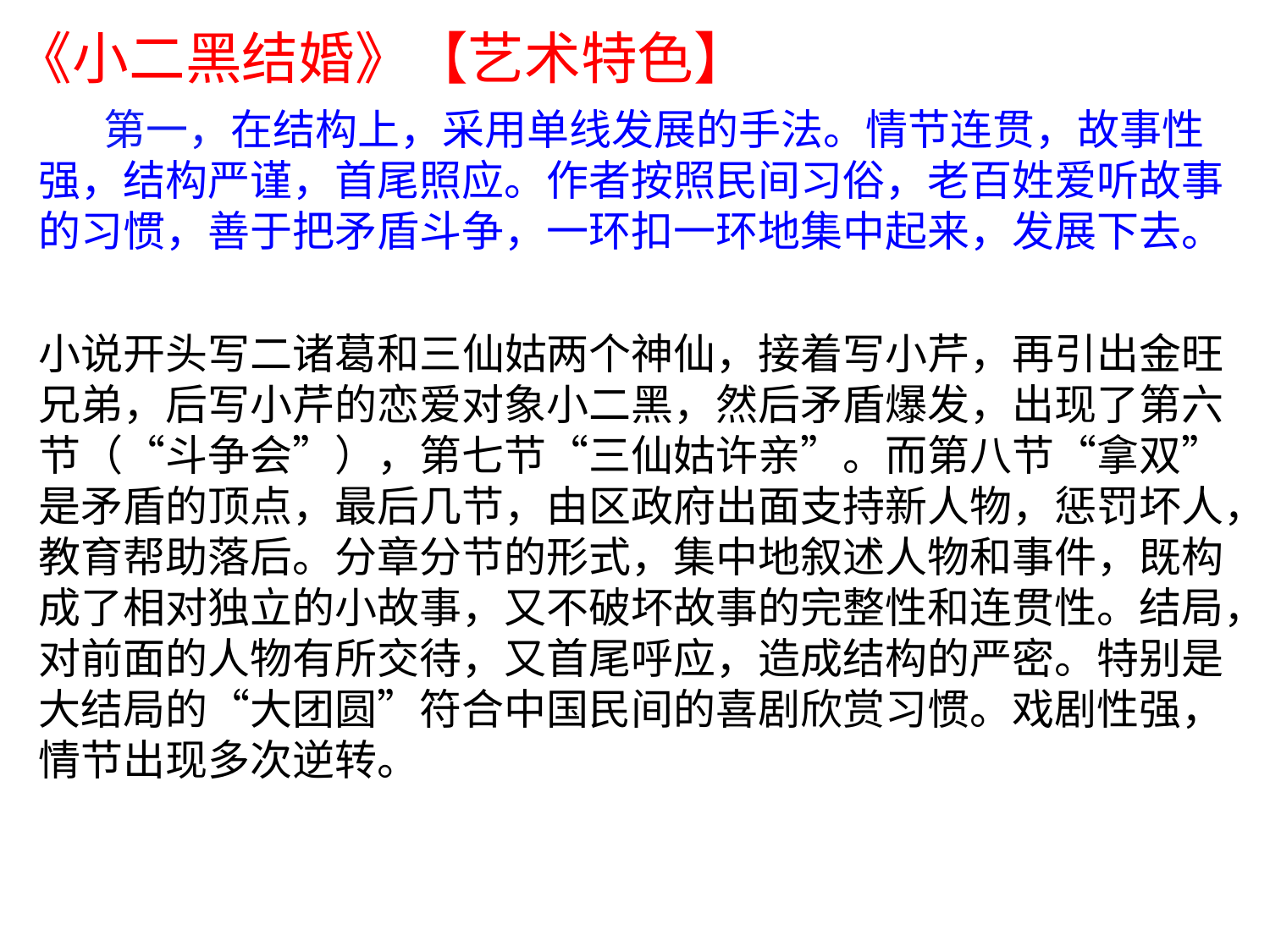

《小二黑结婚》【艺术特色】
        第一，在结构上，采用单线发展的手法。情节连贯，故事性强，结构严谨，首尾照应。作者按照民间习俗，老百姓爱听故事的习惯，善于把矛盾斗争，一环扣一环地集中起来，发展下去。
小说开头写二诸葛和三仙姑两个神仙，接着写小芹，再引出金旺兄弟，后写小芹的恋爱对象小二黑，然后矛盾爆发，出现了第六节（“斗争会”），第七节“三仙姑许亲”。而第八节“拿双”是矛盾的顶点，最后几节，由区政府出面支持新人物，惩罚坏人，教育帮助落后。分章分节的形式，集中地叙述人物和事件，既构成了相对独立的小故事，又不破坏故事的完整性和连贯性。结局，对前面的人物有所交待，又首尾呼应，造成结构的严密。特别是大结局的“大团圆”符合中国民间的喜剧欣赏习惯。戏剧性强，情节出现多次逆转。